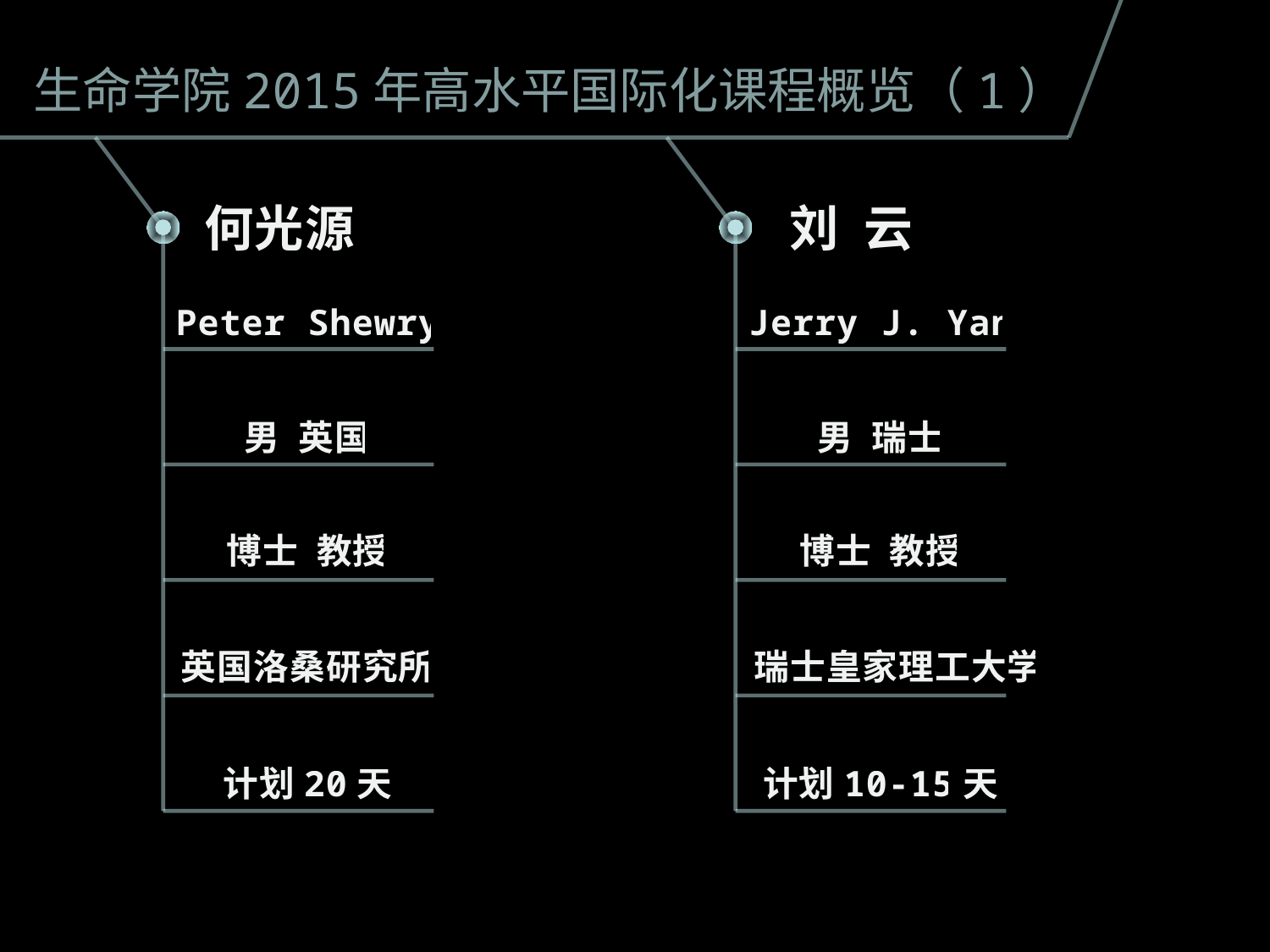

生命学院2015年高水平国际化课程概览（1）

何光源
刘  云
Peter Shewry
Jerry J. Yan
男  英国
男  瑞士
博士  教授
博士  教授
英国洛桑研究所
瑞士皇家理工大学
计划20天
计划10-15天